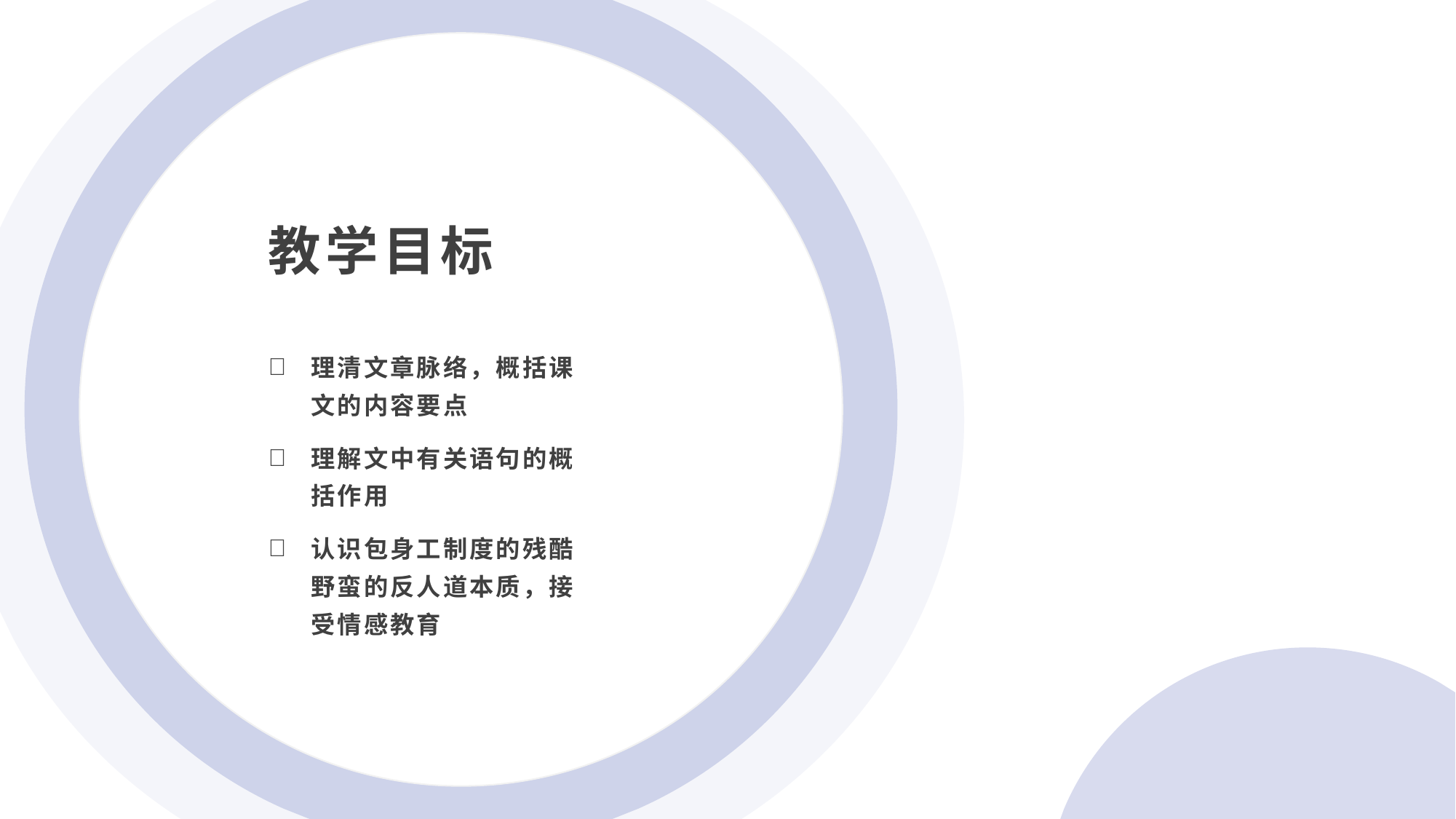

教学目标
理清文章脉络，概括课文的内容要点
理解文中有关语句的概括作用
认识包身工制度的残酷野蛮的反人道本质，接受情感教育